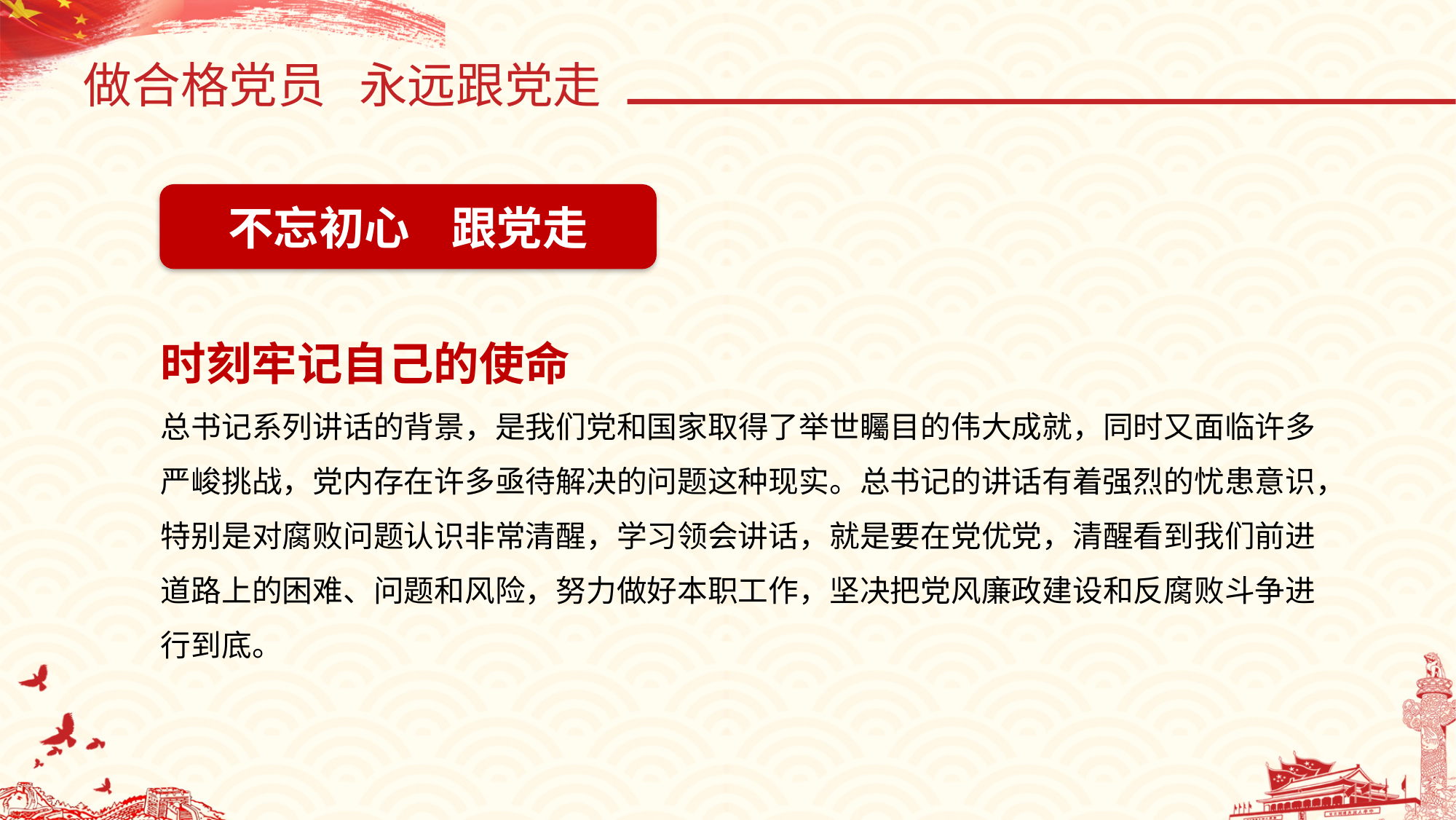

做合格党员   永远跟党走

不忘初心    跟党走
时刻牢记自己的使命
总书记系列讲话的背景，是我们党和国家取得了举世矚目的伟大成就，同时又面临许多严峻挑战，党内存在许多亟待解决的问题这种现实。总书记的讲话有着强烈的忧患意识，特别是对腐败问题认识非常清醒，学习领会讲话，就是要在党优党，清醒看到我们前进道路上的困难、问题和风险，努力做好本职工作，坚决把党风廉政建设和反腐败斗争进行到底。